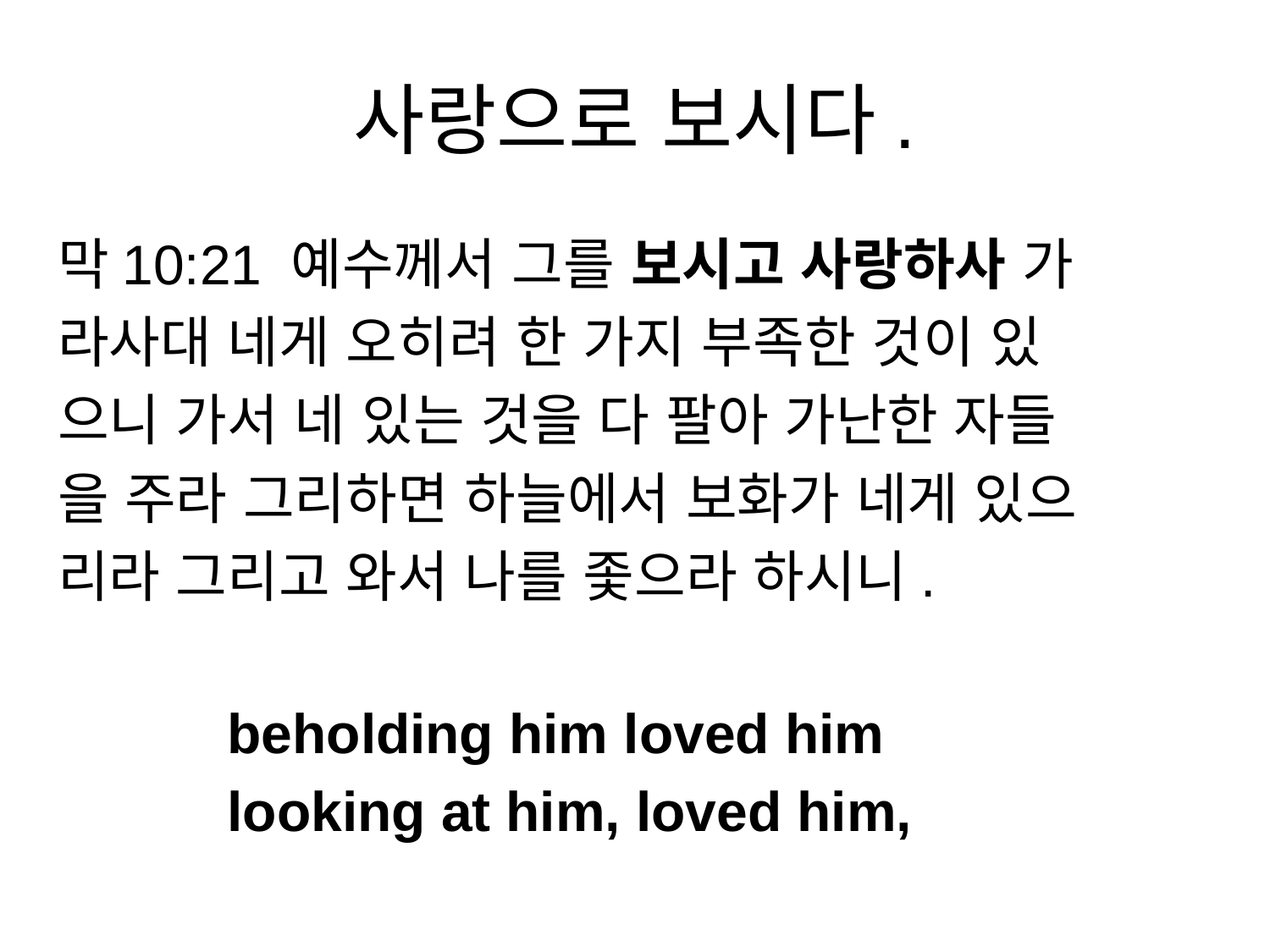

# 사랑으로 보시다.
막10:21 예수께서 그를 보시고 사랑하사 가
라사대 네게 오히려 한 가지 부족한 것이 있
으니 가서 네 있는 것을 다 팔아 가난한 자들
을 주라 그리하면 하늘에서 보화가 네게 있으
리라 그리고 와서 나를 좇으라 하시니.

           beholding him loved him
           looking at him, loved him,